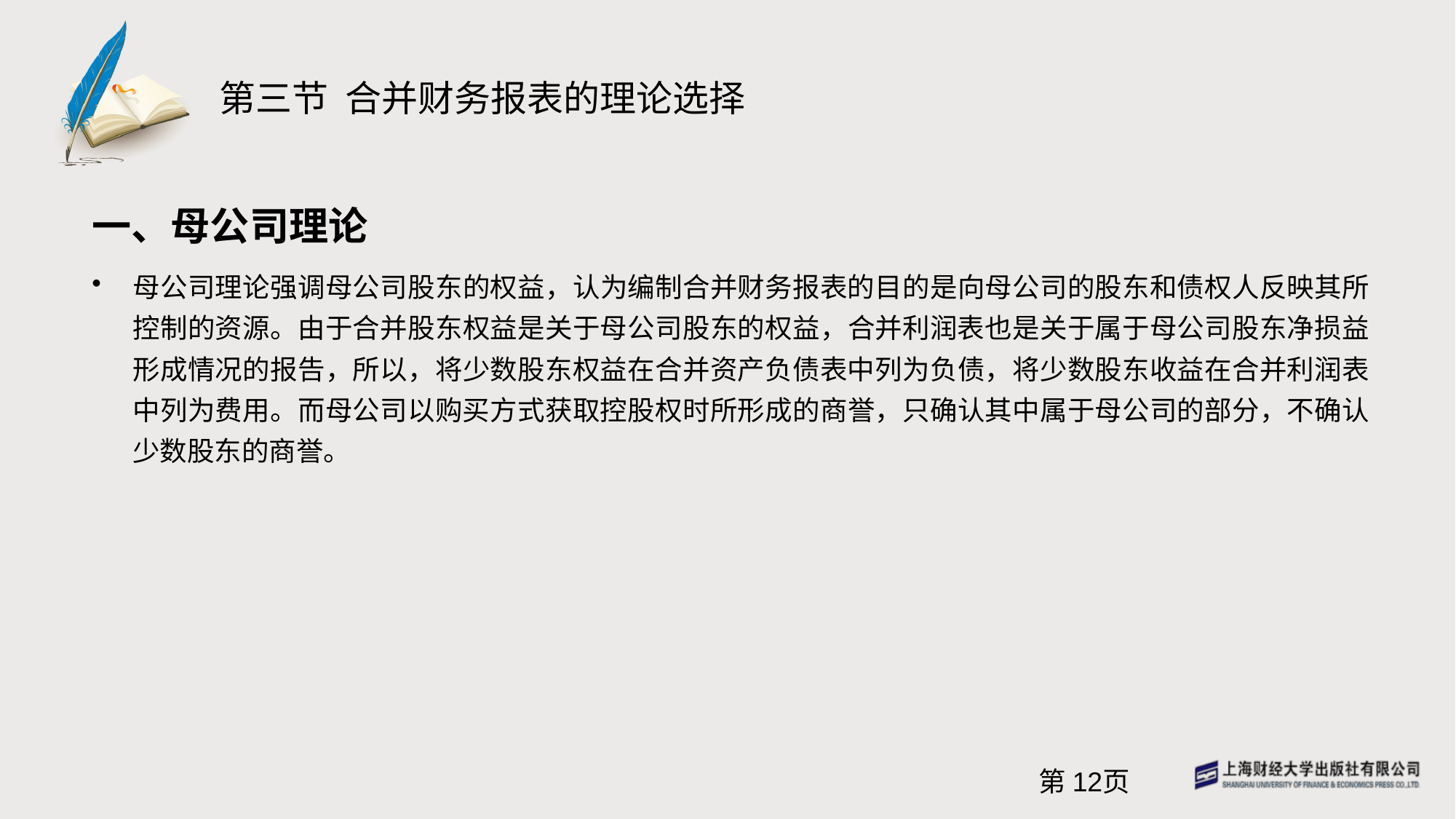

# 第三节  合并财务报表的理论选择
一、母公司理论
母公司理论强调母公司股东的权益，认为编制合并财务报表的目的是向母公司的股东和债权人反映其所控制的资源。由于合并股东权益是关于母公司股东的权益，合并利润表也是关于属于母公司股东净损益形成情况的报告，所以，将少数股东权益在合并资产负债表中列为负债，将少数股东收益在合并利润表中列为费用。而母公司以购买方式获取控股权时所形成的商誉，只确认其中属于母公司的部分，不确认少数股东的商誉。

12